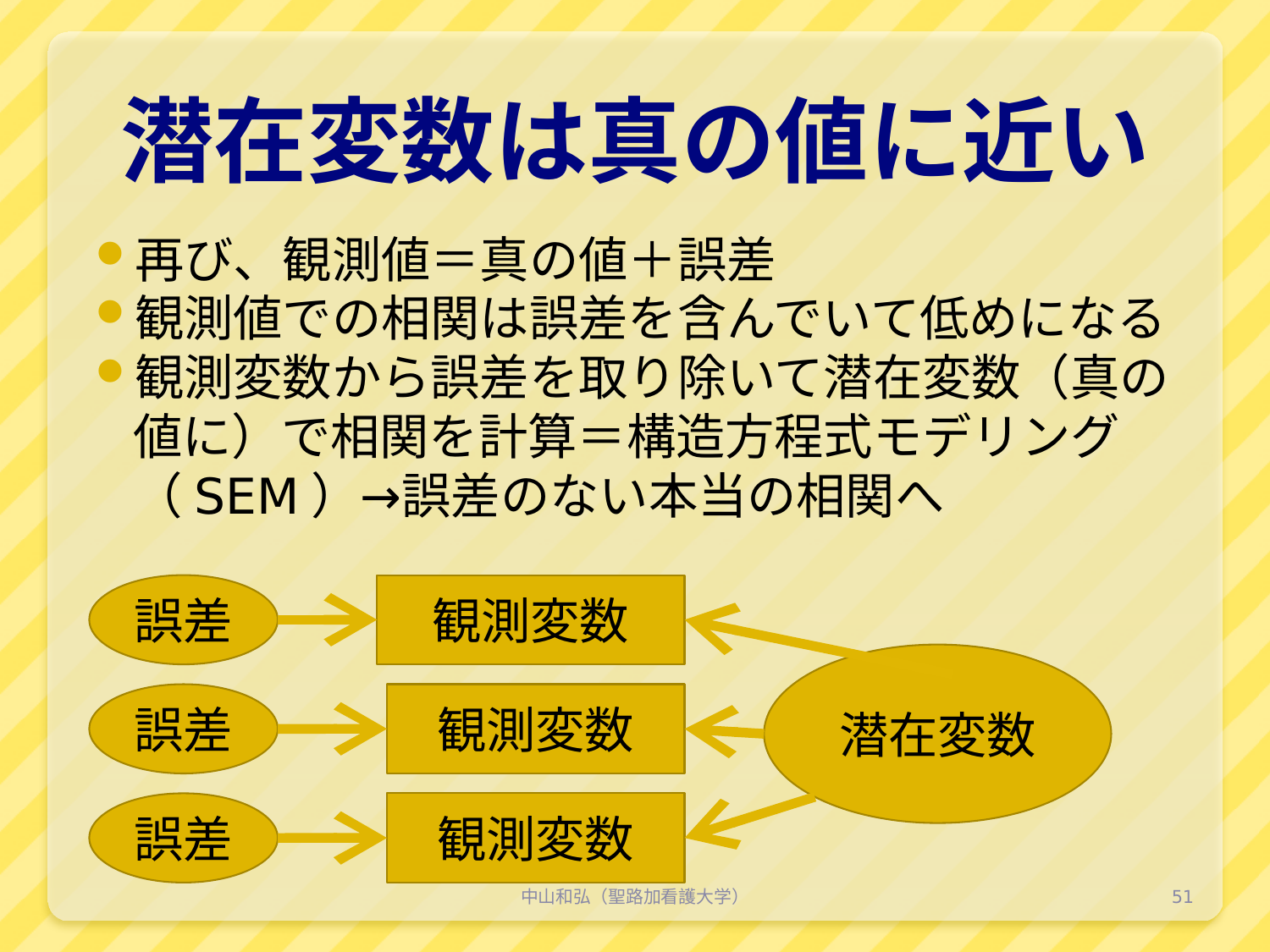

# 潜在変数は真の値に近い
再び、観測値＝真の値＋誤差
観測値での相関は誤差を含んでいて低めになる
観測変数から誤差を取り除いて潜在変数（真の値に）で相関を計算＝構造方程式モデリング（SEM）→誤差のない本当の相関へ

誤差
観測変数
潜在変数
誤差
観測変数
誤差
観測変数
中山和弘（聖路加看護大学）
51